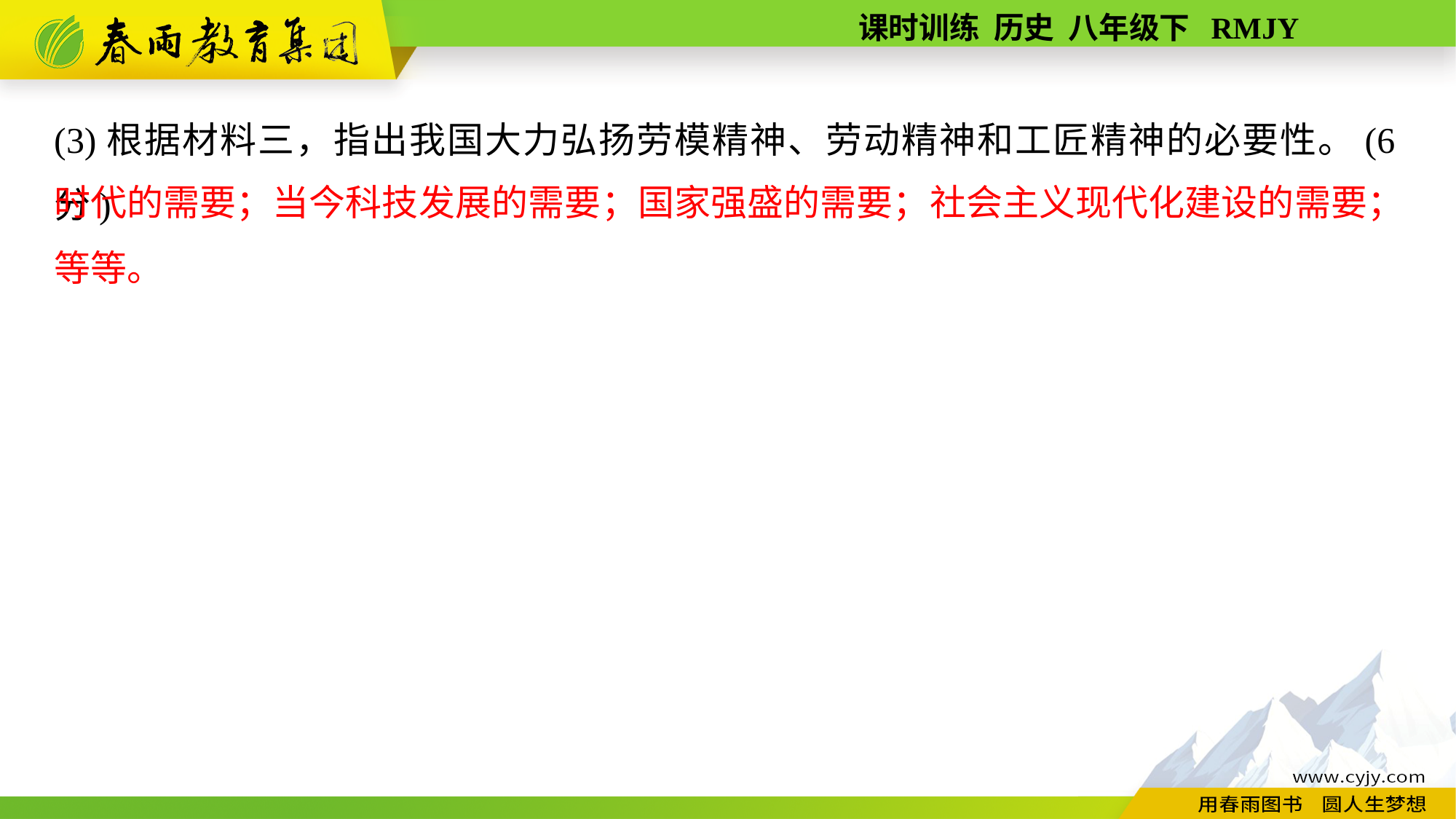

(3)根据材料三，指出我国大力弘扬劳模精神、劳动精神和工匠精神的必要性。(6分)
时代的需要；当今科技发展的需要；国家强盛的需要；社会主义现代化建设的需要；等等。